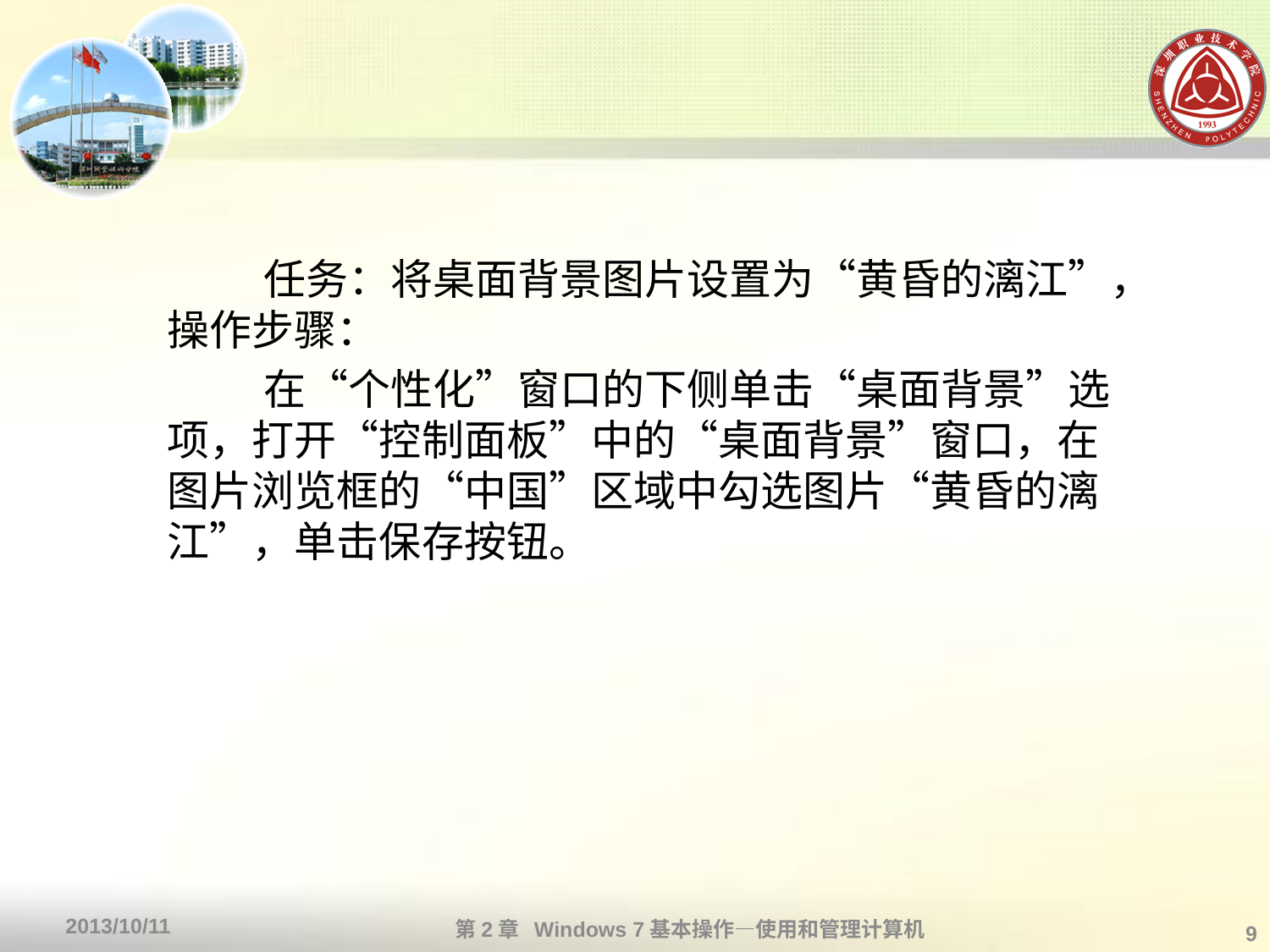

#
         任务：将桌面背景图片设置为“黄昏的漓江”，操作步骤：
         在“个性化”窗口的下侧单击“桌面背景”选项，打开“控制面板”中的“桌面背景”窗口，在图片浏览框的“中国”区域中勾选图片“黄昏的漓江”，单击保存按钮。
第2章  Windows 7基本操作—使用和管理计算机
2013/10/11
9